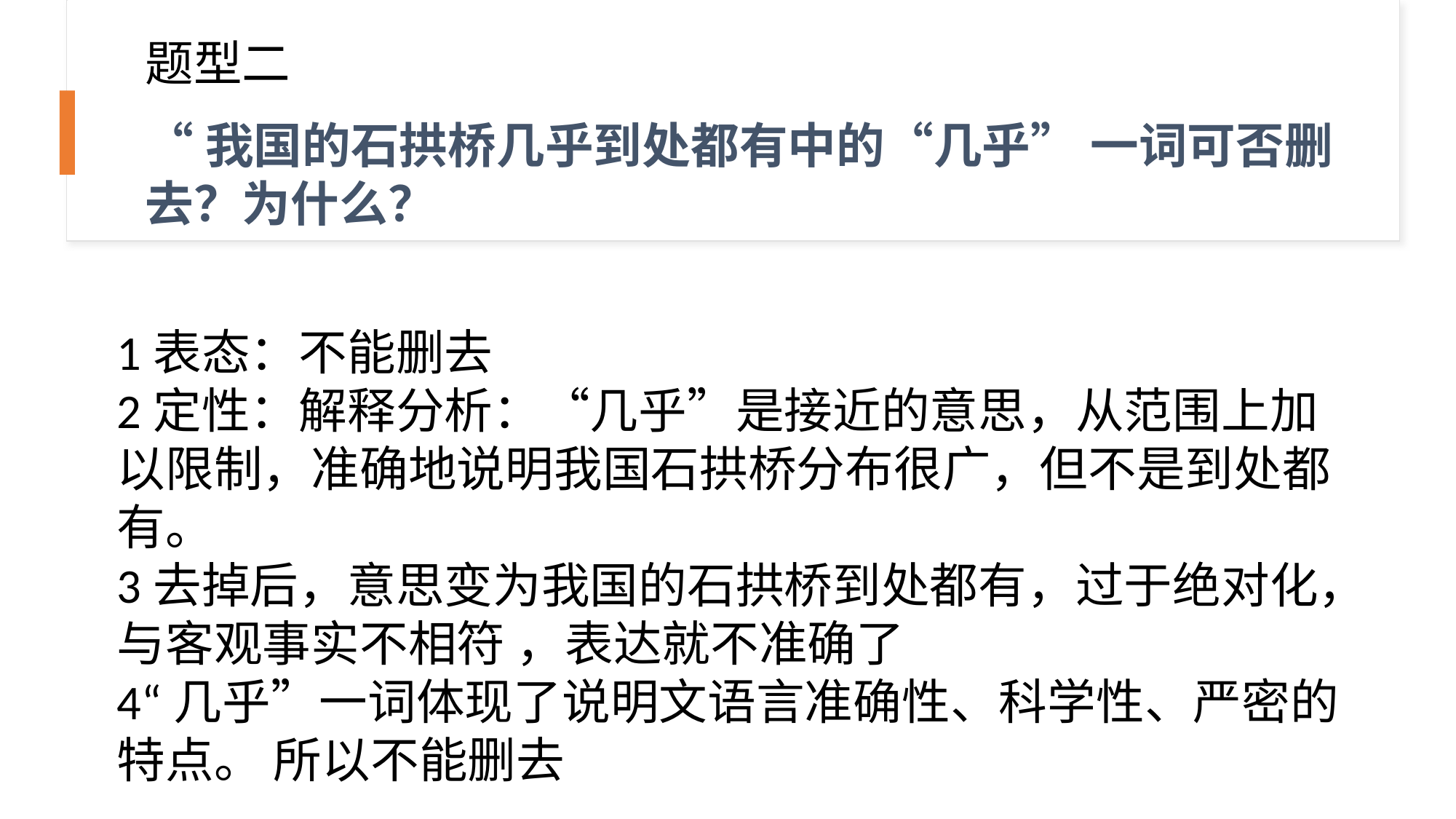

题型二
“我国的石拱桥几乎到处都有中的“几乎” 一词可否删去？为什么？

1表态：不能删去
2定性：解释分析：“几乎”是接近的意思，从范围上加以限制，准确地说明我国石拱桥分布很广，但不是到处都有。
3去掉后，意思变为我国的石拱桥到处都有，过于绝对化，与客观事实不相符 ，表达就不准确了
4“几乎”一词体现了说明文语言准确性、科学性、严密的特点。 所以不能删去